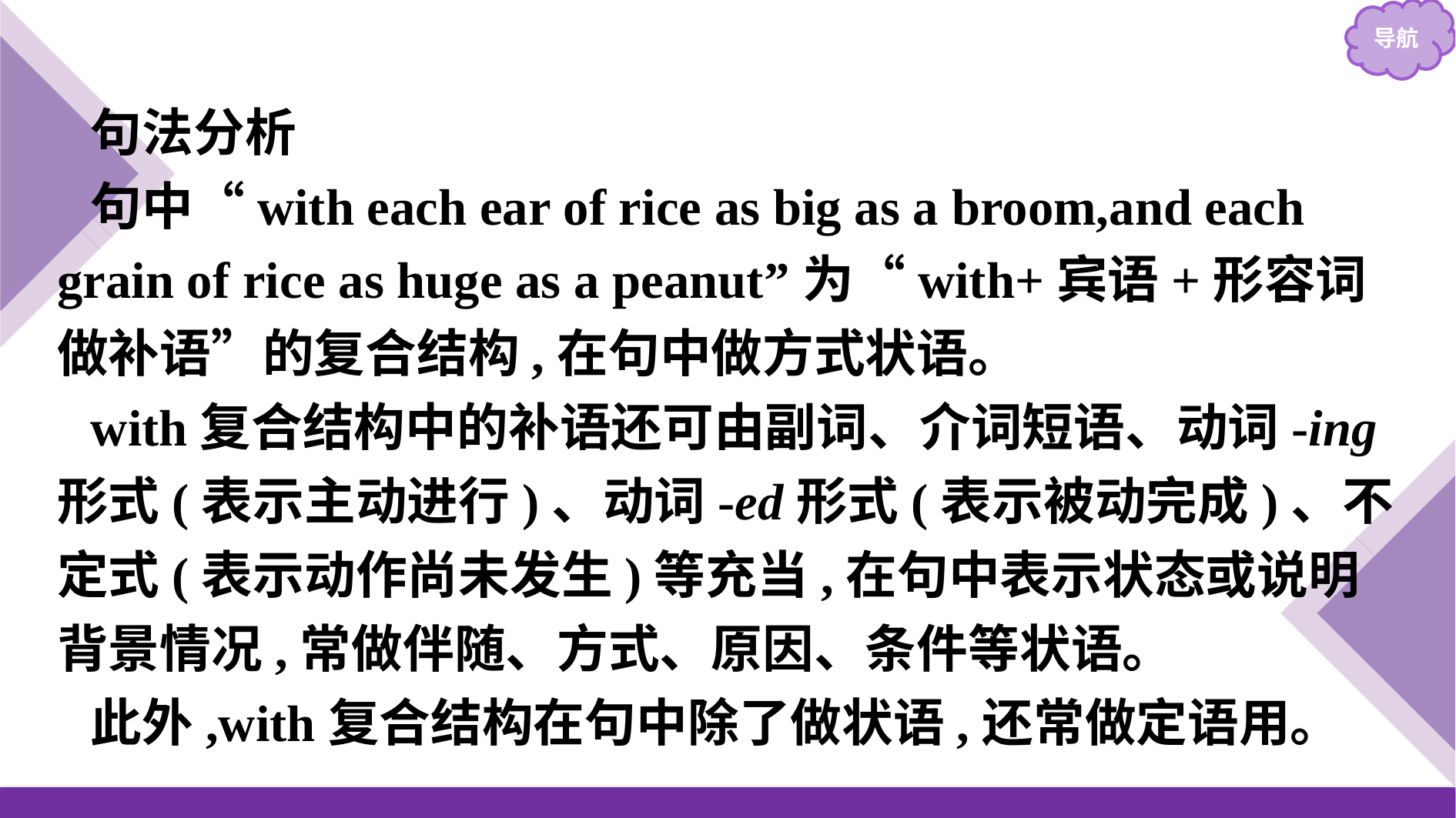

句法分析
句中“with each ear of rice as big as a broom,and each grain of rice as huge as a peanut”为“with+宾语+形容词做补语”的复合结构,在句中做方式状语。
with复合结构中的补语还可由副词、介词短语、动词-ing形式(表示主动进行)、动词-ed形式(表示被动完成)、不定式(表示动作尚未发生)等充当,在句中表示状态或说明背景情况,常做伴随、方式、原因、条件等状语。
此外,with复合结构在句中除了做状语,还常做定语用。